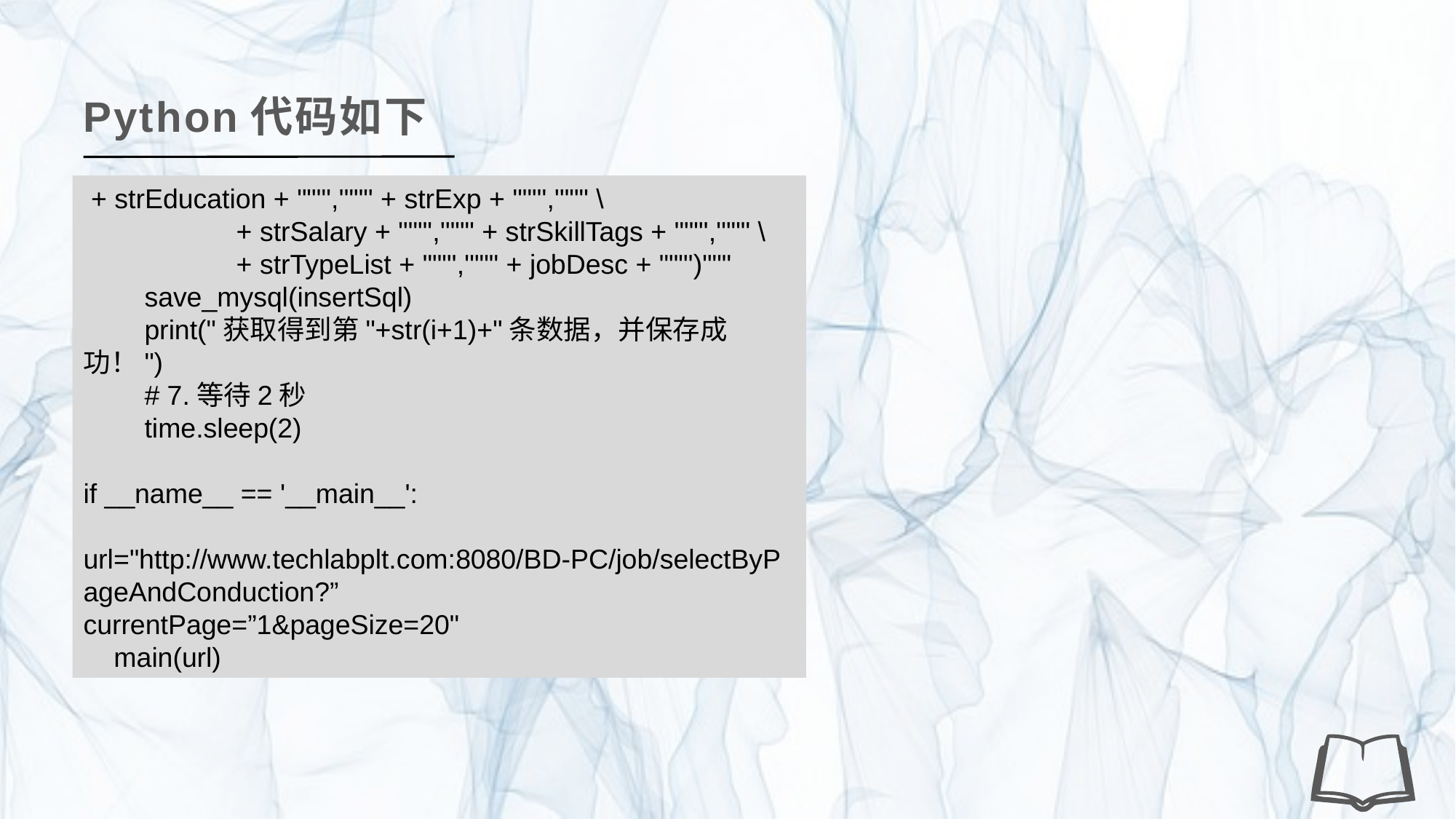

Python代码如下
 + strEducation + """','""" + strExp + """','""" \
                    + strSalary + """','""" + strSkillTags + """','""" \
                    + strTypeList + """','""" + jobDesc + """')"""
        save_mysql(insertSql)
        print("获取得到第"+str(i+1)+"条数据，并保存成功！")
        # 7.等待2秒
        time.sleep(2)

if __name__ == '__main__':
    url="http://www.techlabplt.com:8080/BD-PC/job/selectByPageAndConduction?”
currentPage=”1&pageSize=20"
    main(url)

54